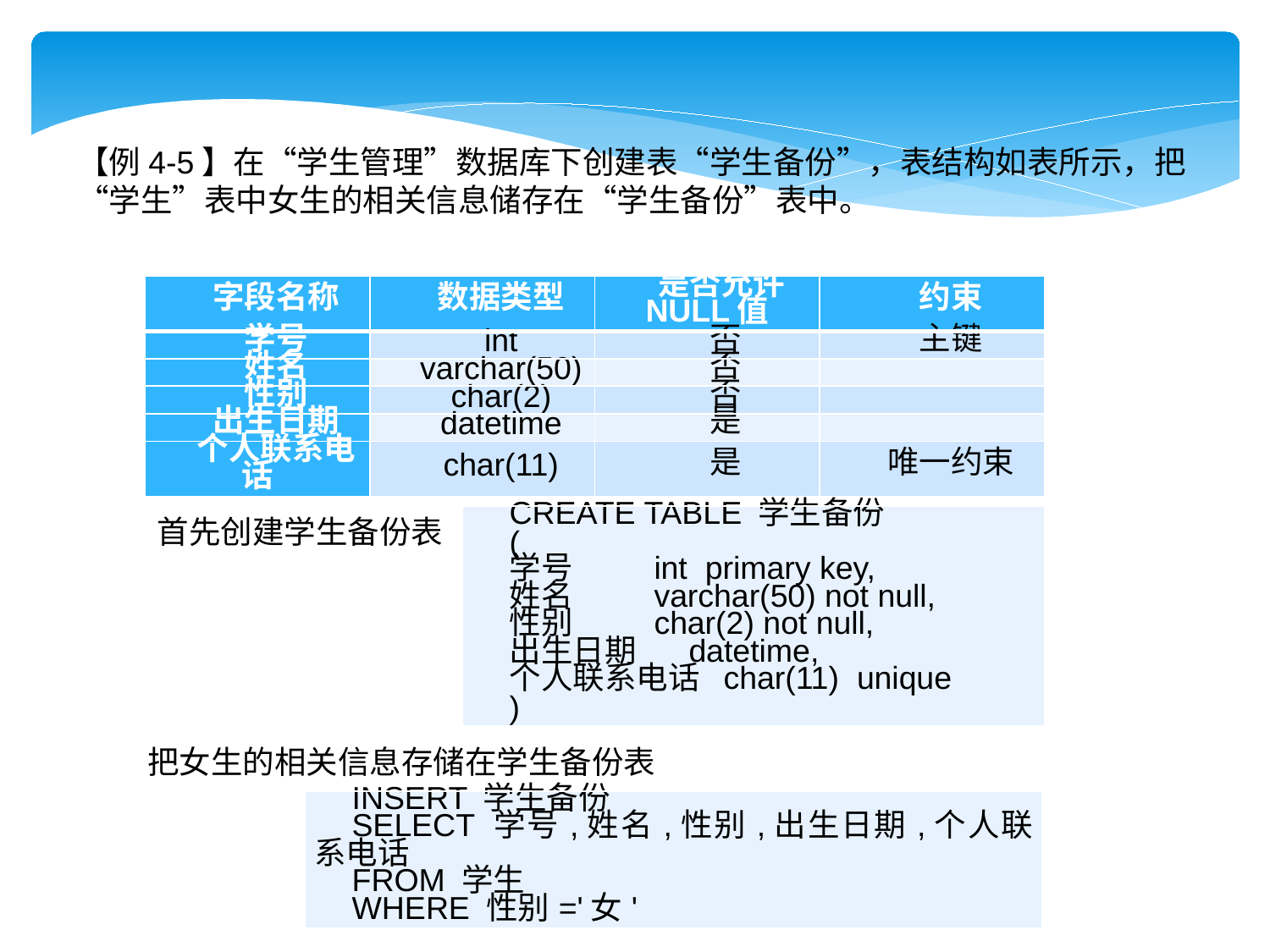

【例4-5】在“学生管理”数据库下创建表“学生备份”，表结构如表所示，把“学生”表中女生的相关信息储存在“学生备份”表中。
| 字段名称 | 数据类型 | 是否允许NULL值 | 约束 |
| --- | --- | --- | --- |
| 学号 | int | 否 | 主键 |
| 姓名 | varchar(50) | 否 |  |
| 性别 | char(2) | 否 |  |
| 出生日期 | datetime | 是 |  |
| 个人联系电话 | char(11) | 是 | 唯一约束 |
首先创建学生备份表
| CREATE TABLE 学生备份 ( 学号 int primary key, 姓名 varchar(50) not null, 性别 char(2) not null, 出生日期 datetime, 个人联系电话 char(11) unique ) |
| --- |
把女生的相关信息存储在学生备份表
| INSERT 学生备份 SELECT 学号,姓名,性别,出生日期,个人联系电话 FROM 学生 WHERE 性别='女' |
| --- |